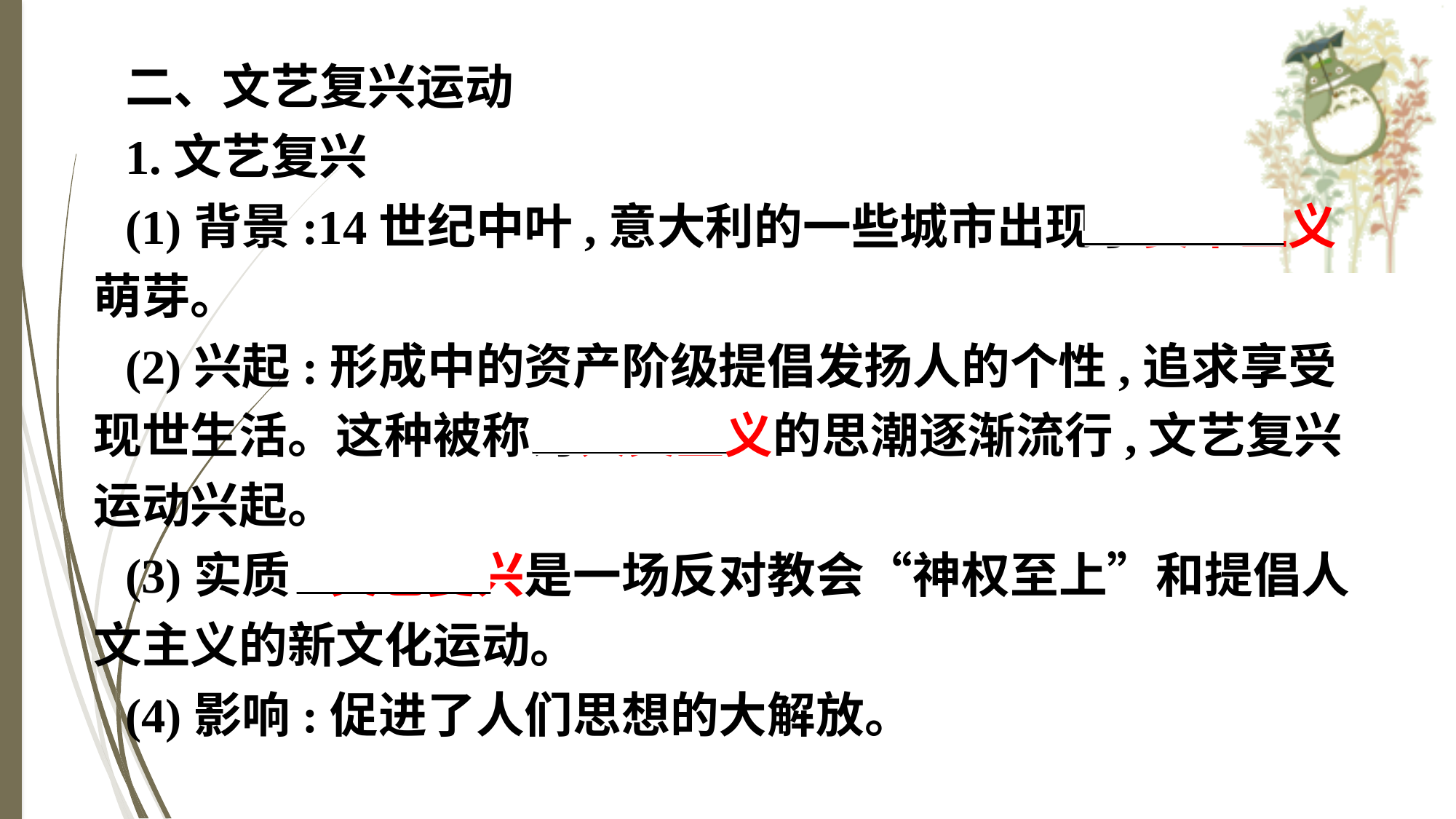

二、文艺复兴运动
1.文艺复兴
(1)背景:14世纪中叶,意大利的一些城市出现了资本主义萌芽。
(2)兴起:形成中的资产阶级提倡发扬人的个性,追求享受现世生活。这种被称为人文主义的思潮逐渐流行,文艺复兴运动兴起。
(3)实质:文艺复兴是一场反对教会“神权至上”和提倡人文主义的新文化运动。
(4)影响:促进了人们思想的大解放。